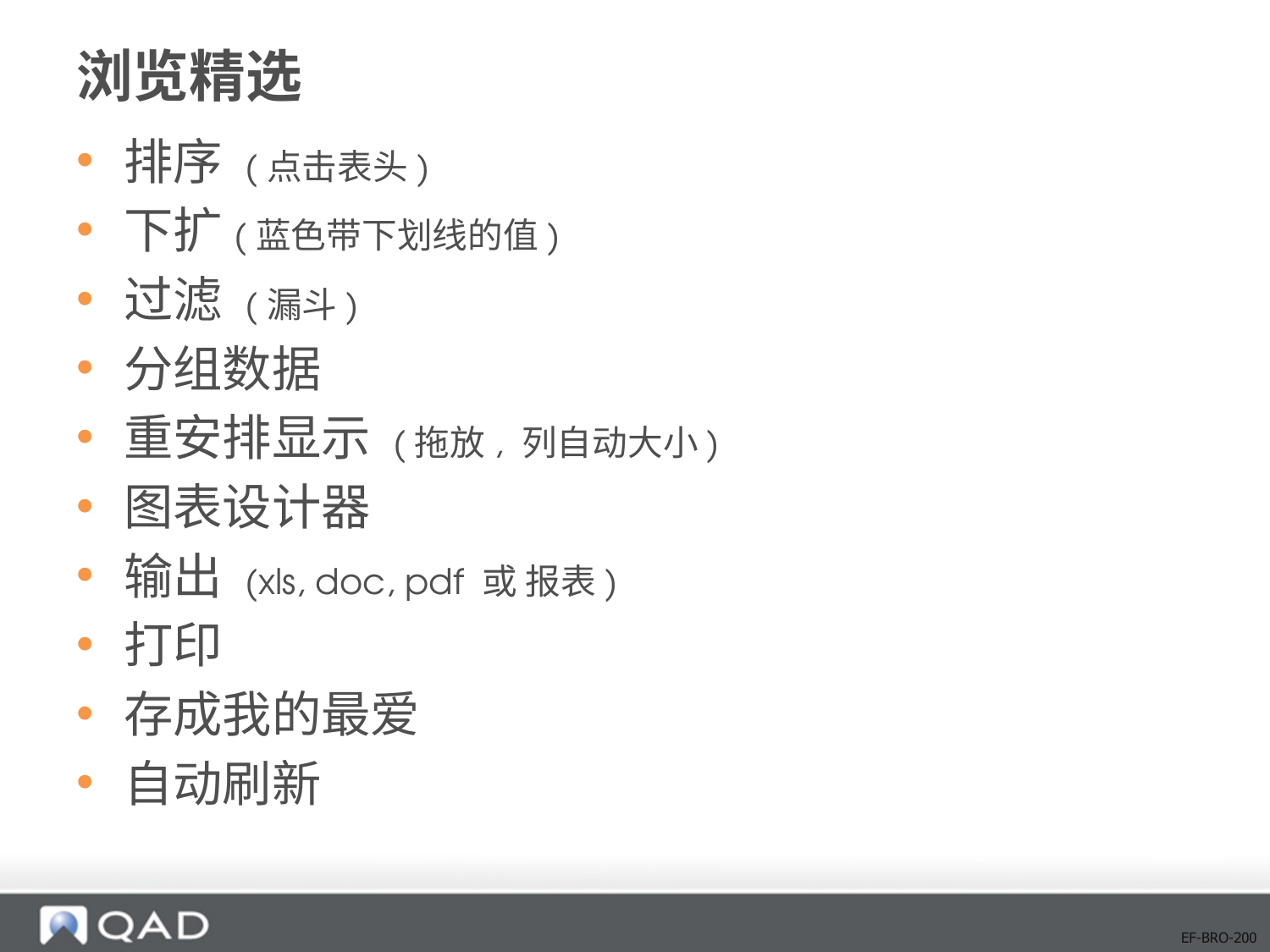

# 浏览精选
排序 (点击表头)
下扩(蓝色带下划线的值)
过滤 (漏斗)
分组数据
重安排显示 (拖放, 列自动大小)
图表设计器
输出 (xls, doc, pdf 或 报表)
打印
存成我的最爱
自动刷新
EF-BRO-200